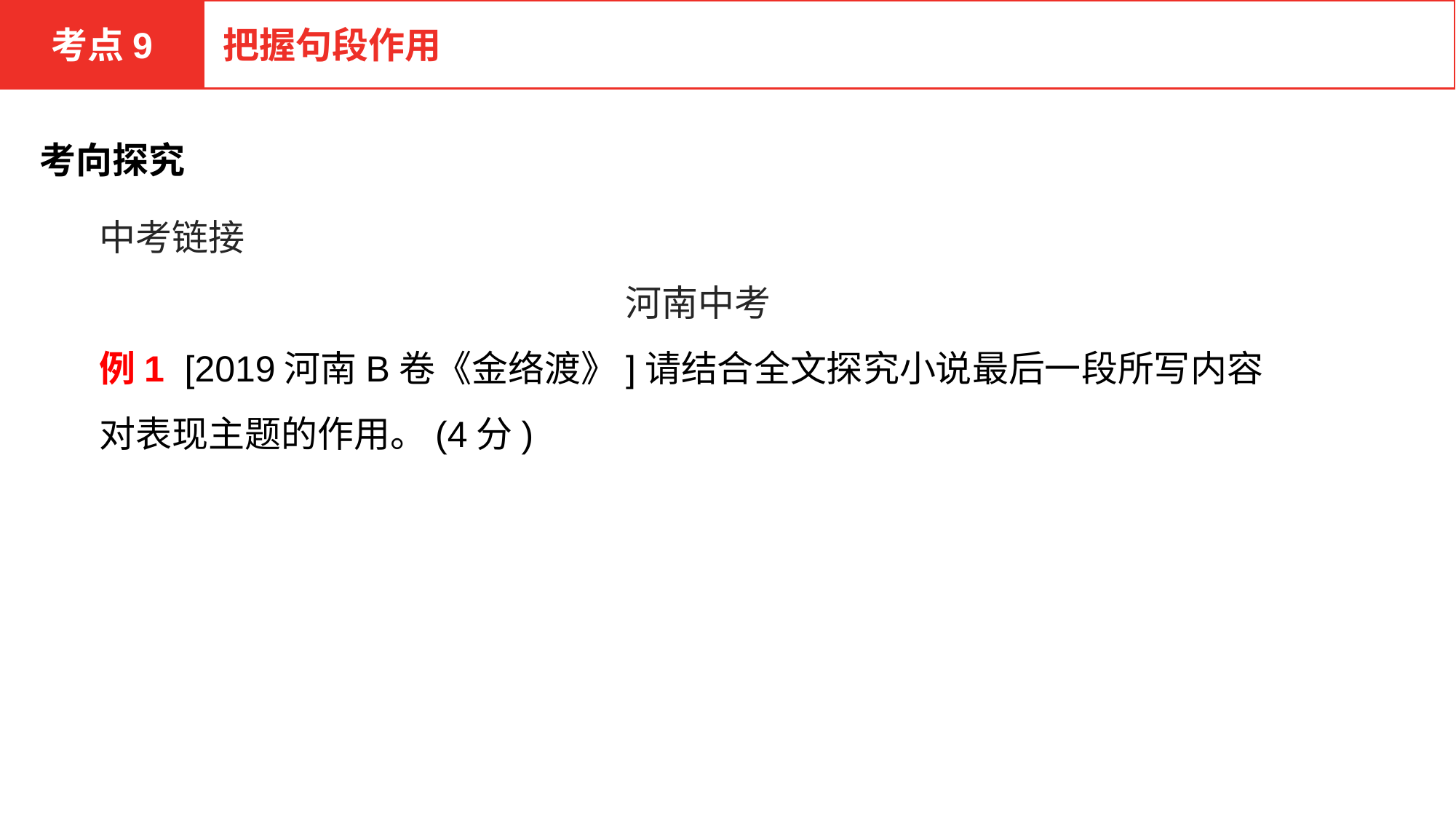

考点9
把握句段作用
考向探究
中考链接
河南中考
例1  [2019河南B卷《金络渡》]请结合全文探究小说最后一段所写内容对表现主题的作用。(4分)